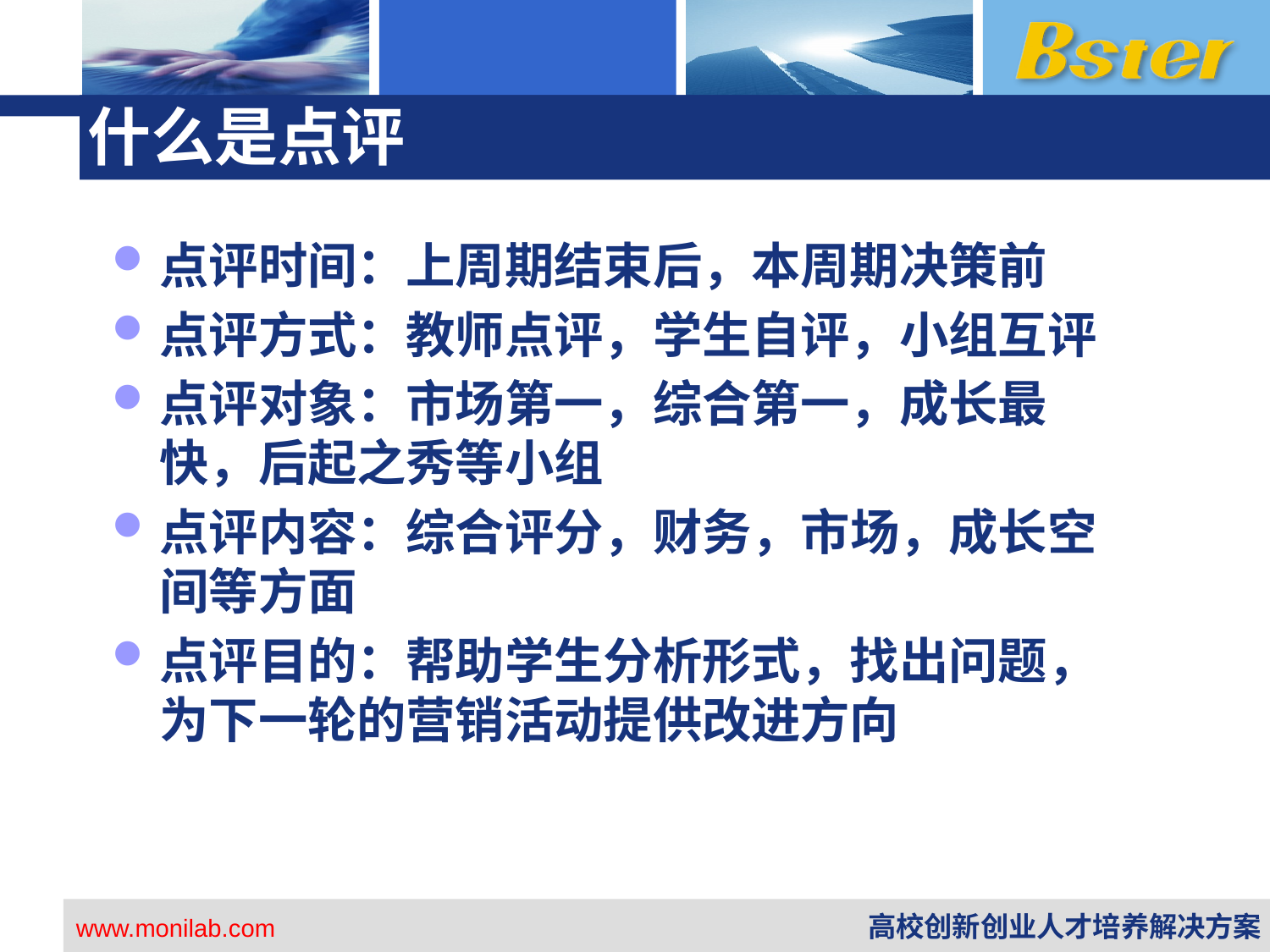

# 什么是点评
点评时间：上周期结束后，本周期决策前
点评方式：教师点评，学生自评，小组互评
点评对象：市场第一，综合第一，成长最快，后起之秀等小组
点评内容：综合评分，财务，市场，成长空间等方面
点评目的：帮助学生分析形式，找出问题，为下一轮的营销活动提供改进方向